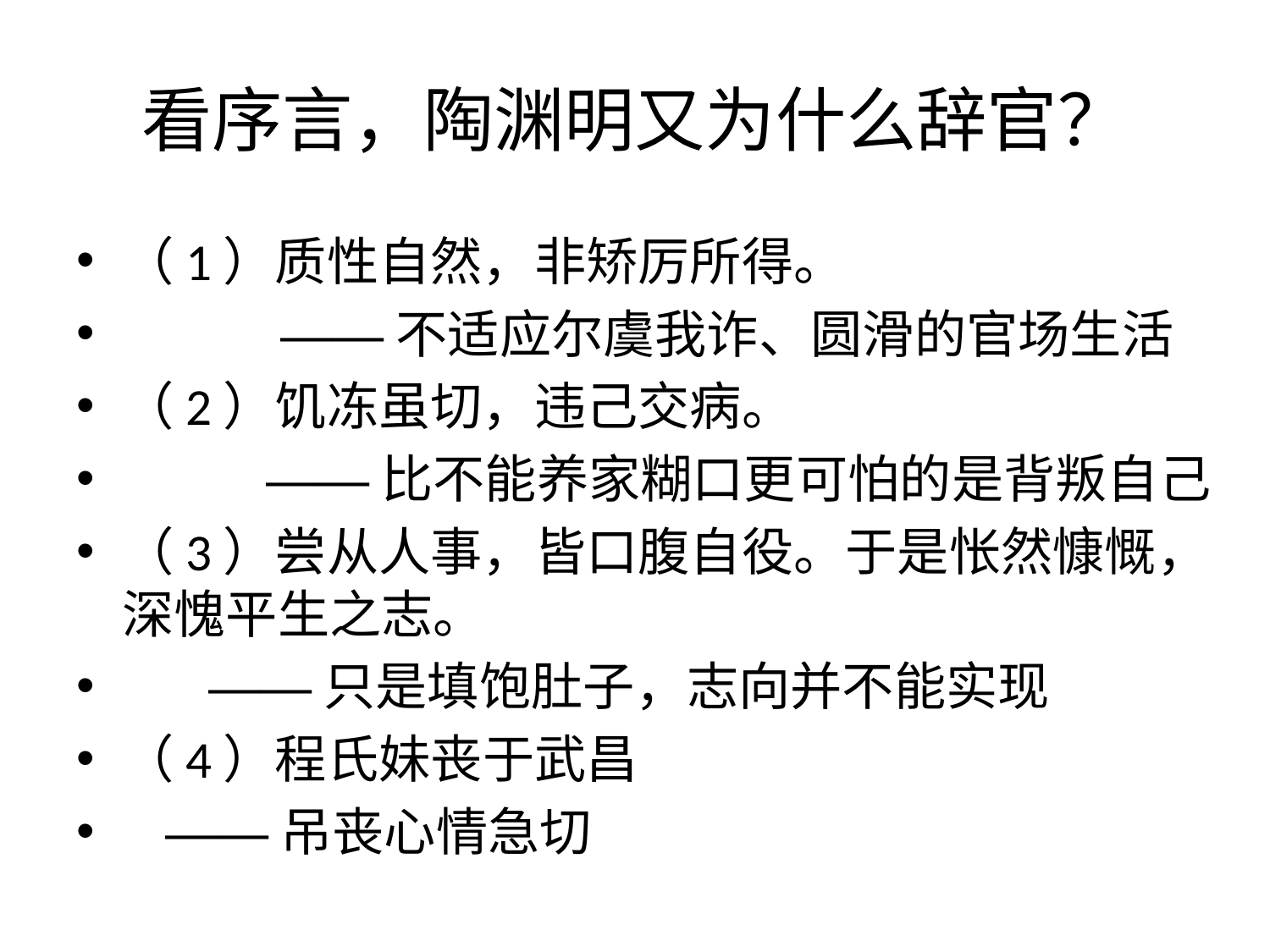

# 看序言，陶渊明又为什么辞官？
（1）质性自然，非矫厉所得。
           ——不适应尔虞我诈、圆滑的官场生活
（2）饥冻虽切，违己交病。
          ——比不能养家糊口更可怕的是背叛自己
（3）尝从人事，皆口腹自役。于是怅然慷慨，深愧平生之志。
      ——只是填饱肚子，志向并不能实现
（4）程氏妹丧于武昌
   ——吊丧心情急切